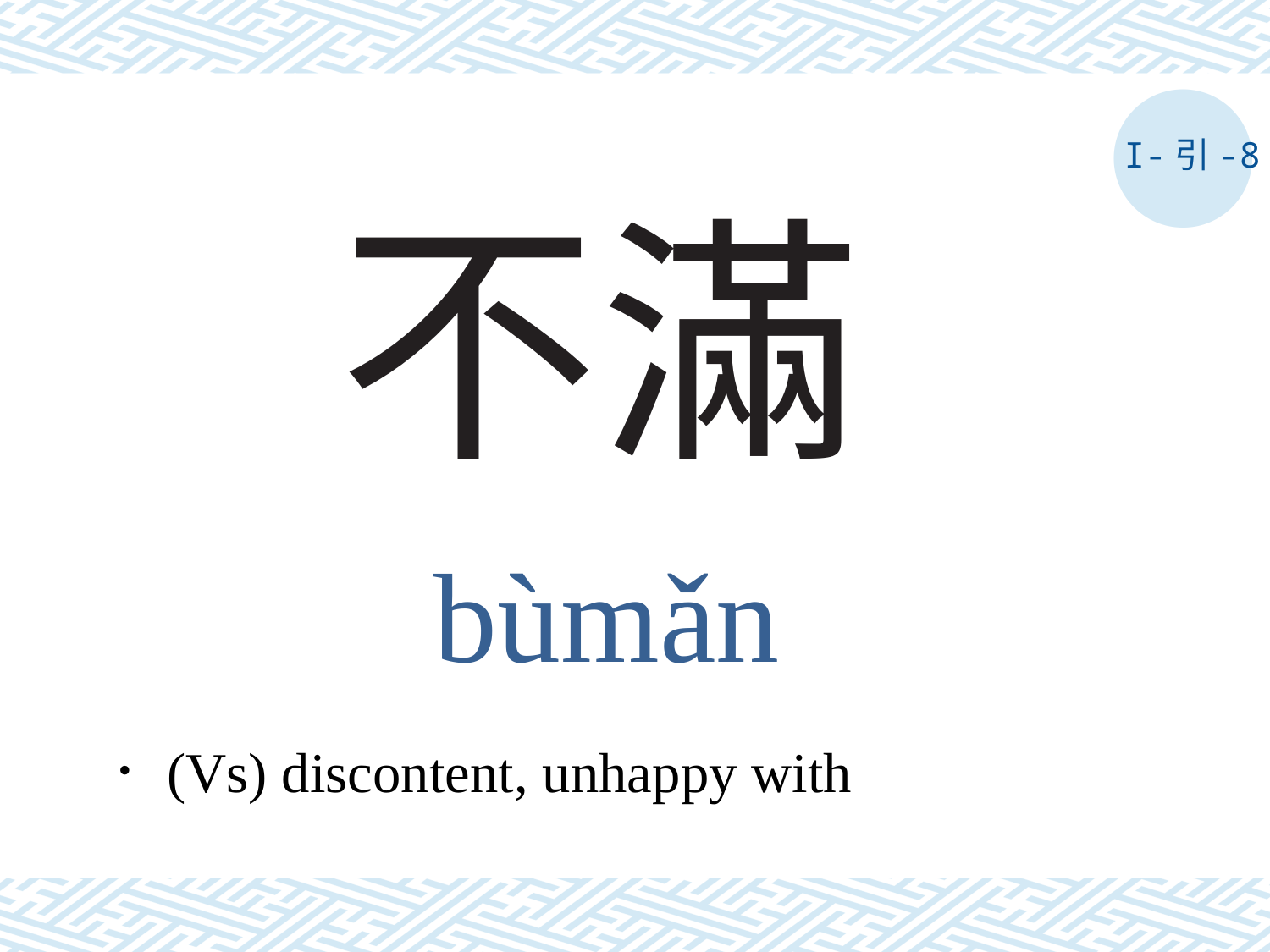

I-引-8

# 不滿
bùmǎn
．(Vs) discontent, unhappy with